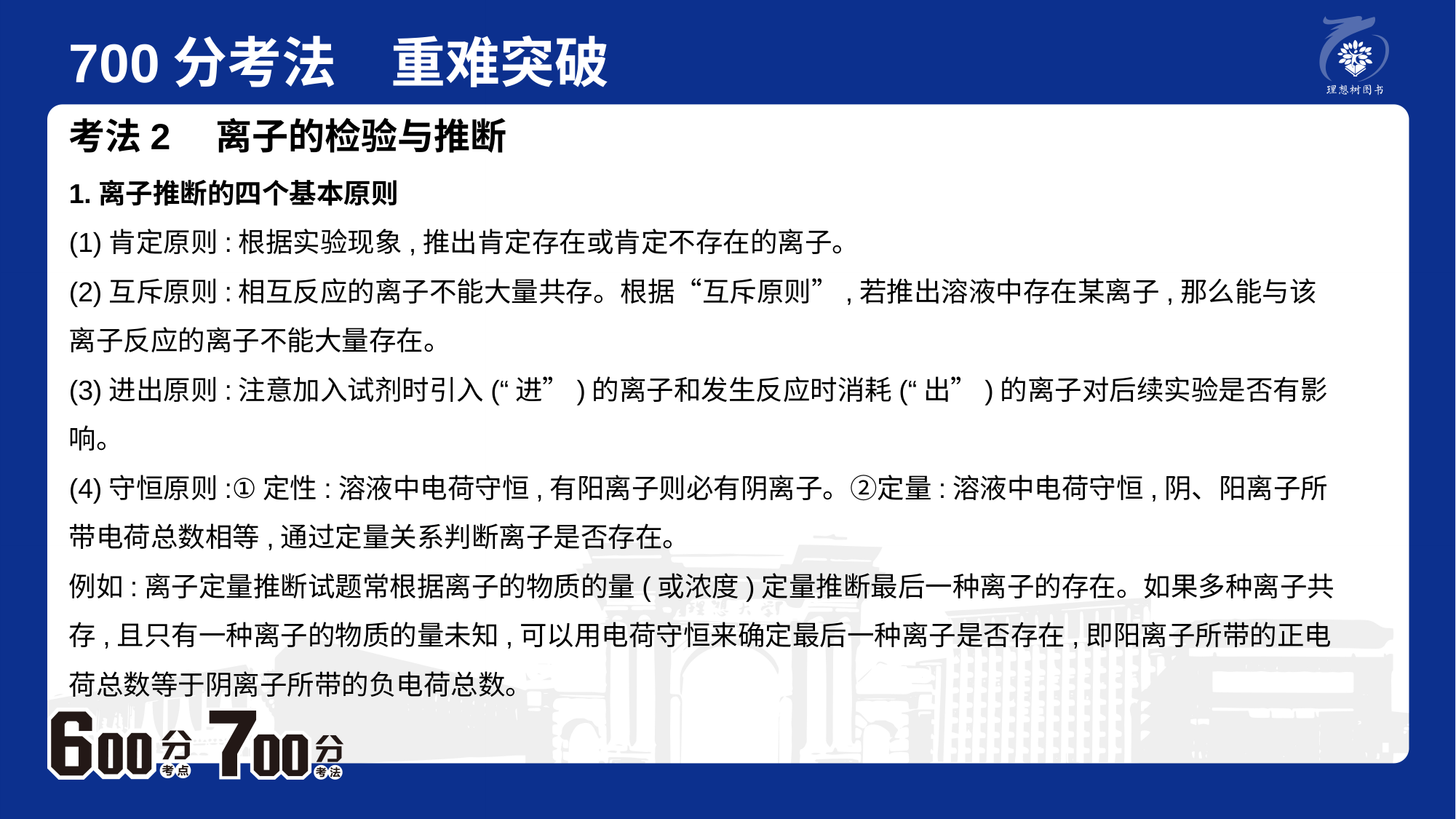

700分考法　重难突破
考法2　离子的检验与推断
1.离子推断的四个基本原则
(1)肯定原则:根据实验现象,推出肯定存在或肯定不存在的离子。
(2)互斥原则:相互反应的离子不能大量共存。根据“互斥原则”,若推出溶液中存在某离子,那么能与该离子反应的离子不能大量存在。
(3)进出原则:注意加入试剂时引入(“进”)的离子和发生反应时消耗(“出”)的离子对后续实验是否有影响。
(4)守恒原则:①定性:溶液中电荷守恒,有阳离子则必有阴离子。②定量:溶液中电荷守恒,阴、阳离子所带电荷总数相等,通过定量关系判断离子是否存在。
例如:离子定量推断试题常根据离子的物质的量(或浓度)定量推断最后一种离子的存在。如果多种离子共存,且只有一种离子的物质的量未知,可以用电荷守恒来确定最后一种离子是否存在,即阳离子所带的正电荷总数等于阴离子所带的负电荷总数。